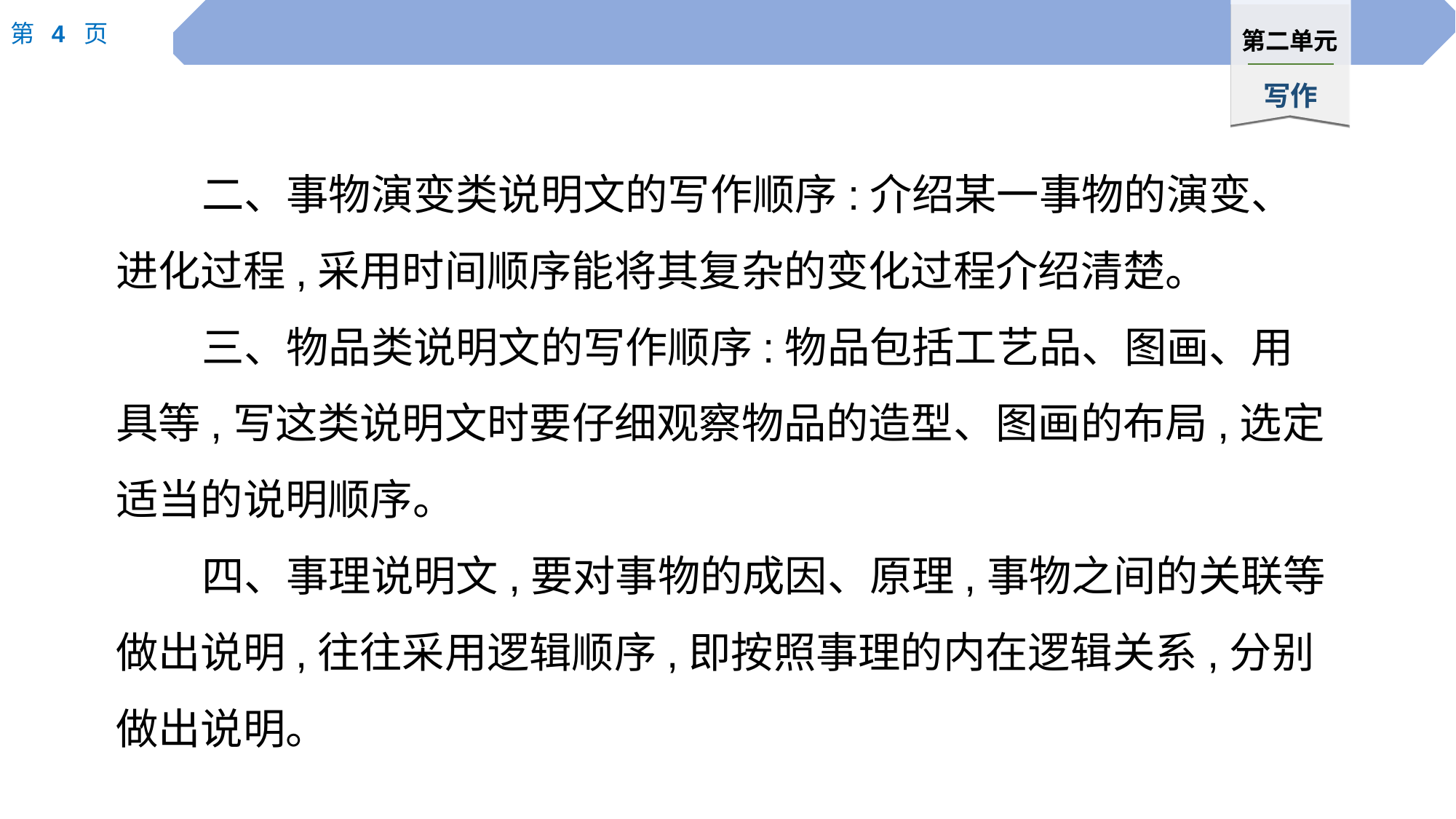

二、事物演变类说明文的写作顺序:介绍某一事物的演变、进化过程,采用时间顺序能将其复杂的变化过程介绍清楚。
三、物品类说明文的写作顺序:物品包括工艺品、图画、用具等,写这类说明文时要仔细观察物品的造型、图画的布局,选定适当的说明顺序。
四、事理说明文,要对事物的成因、原理,事物之间的关联等做出说明,往往采用逻辑顺序,即按照事理的内在逻辑关系,分别做出说明。